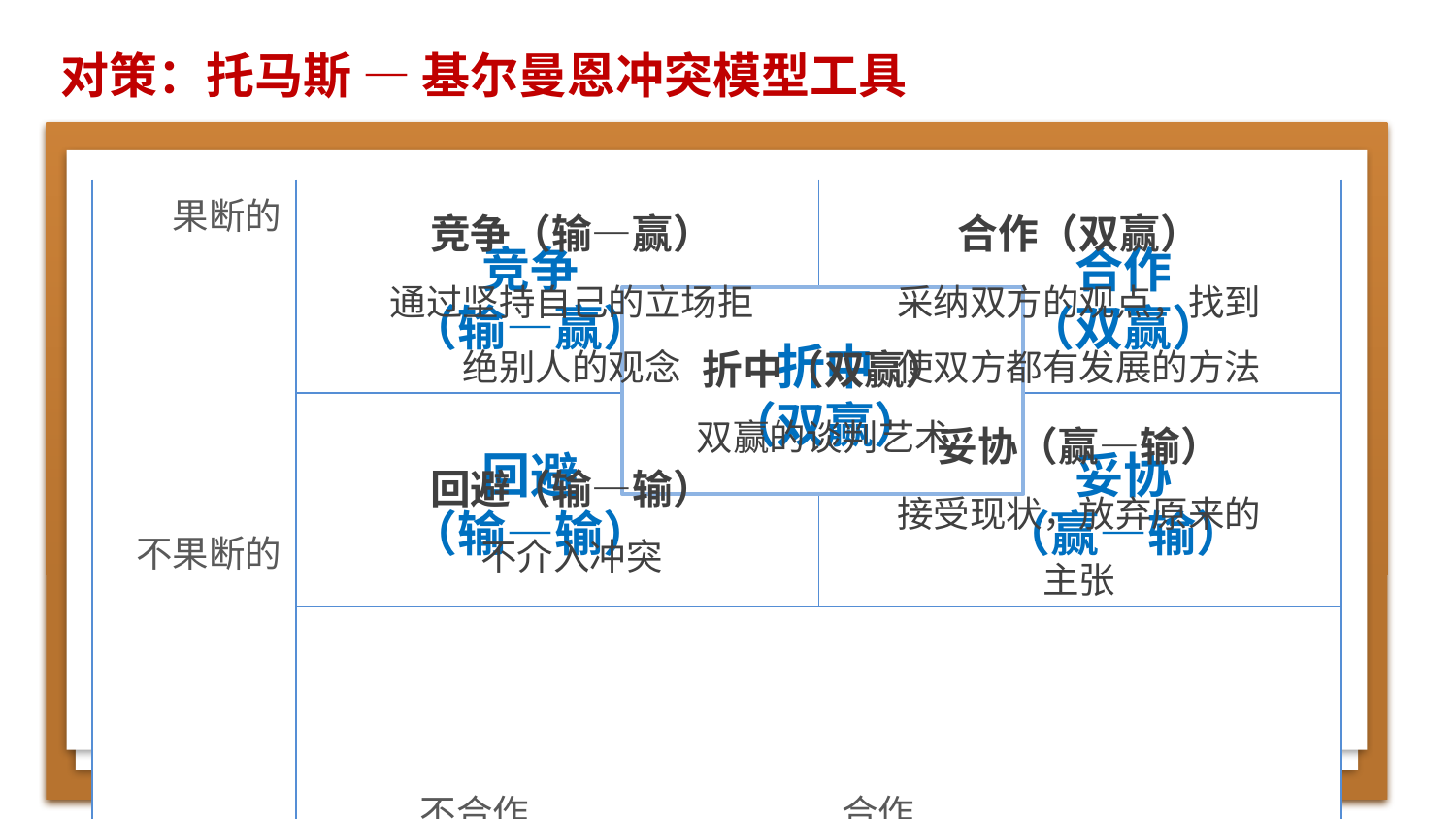

对策：托马斯 — 基尔曼恩冲突模型工具

竞争（输—赢）
通过坚持自己的立场拒绝别人的观念
合作（双赢）
采纳双方的观点，找到使双方都有发展的方法
| 果断的 不果断的 |  |  |
| --- | --- | --- |
|  |  |  |
|  | 不合作 合作 |  |
竞争
（输—赢）
合作
（双赢）

折中（双赢）
双赢的谈判艺术
折中
（双赢）
妥协（赢—输）
接受现状，放弃原来的主张
回避（输—输）
不介入冲突
回避
（输—输）
妥协
（赢—输）